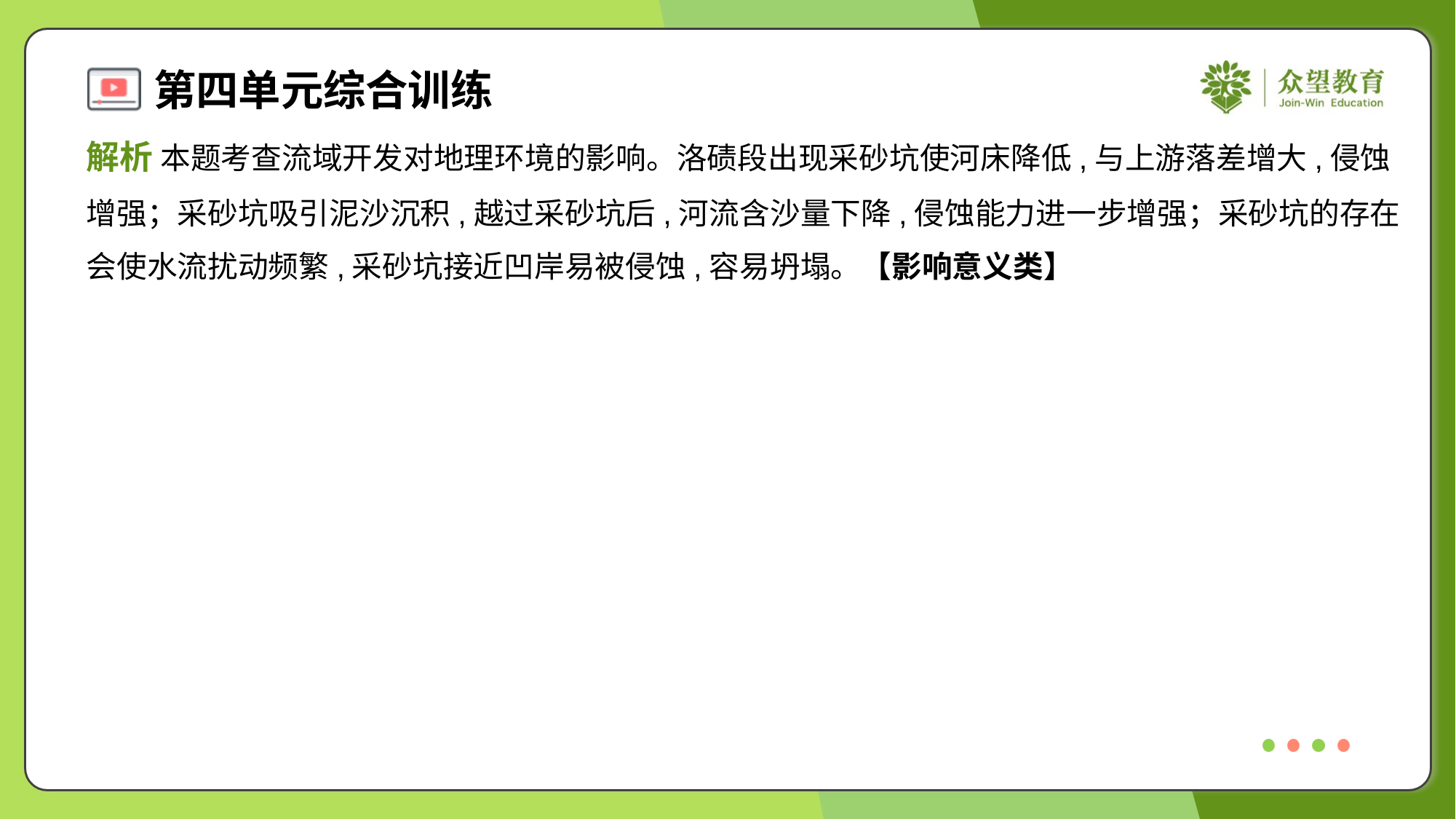

解析 本题考查流域开发对地理环境的影响。洛碛段出现采砂坑使河床降低,与上游落差增大,侵蚀
增强；采砂坑吸引泥沙沉积,越过采砂坑后,河流含沙量下降,侵蚀能力进一步增强；采砂坑的存在
会使水流扰动频繁,采砂坑接近凹岸易被侵蚀,容易坍塌。【影响意义类】